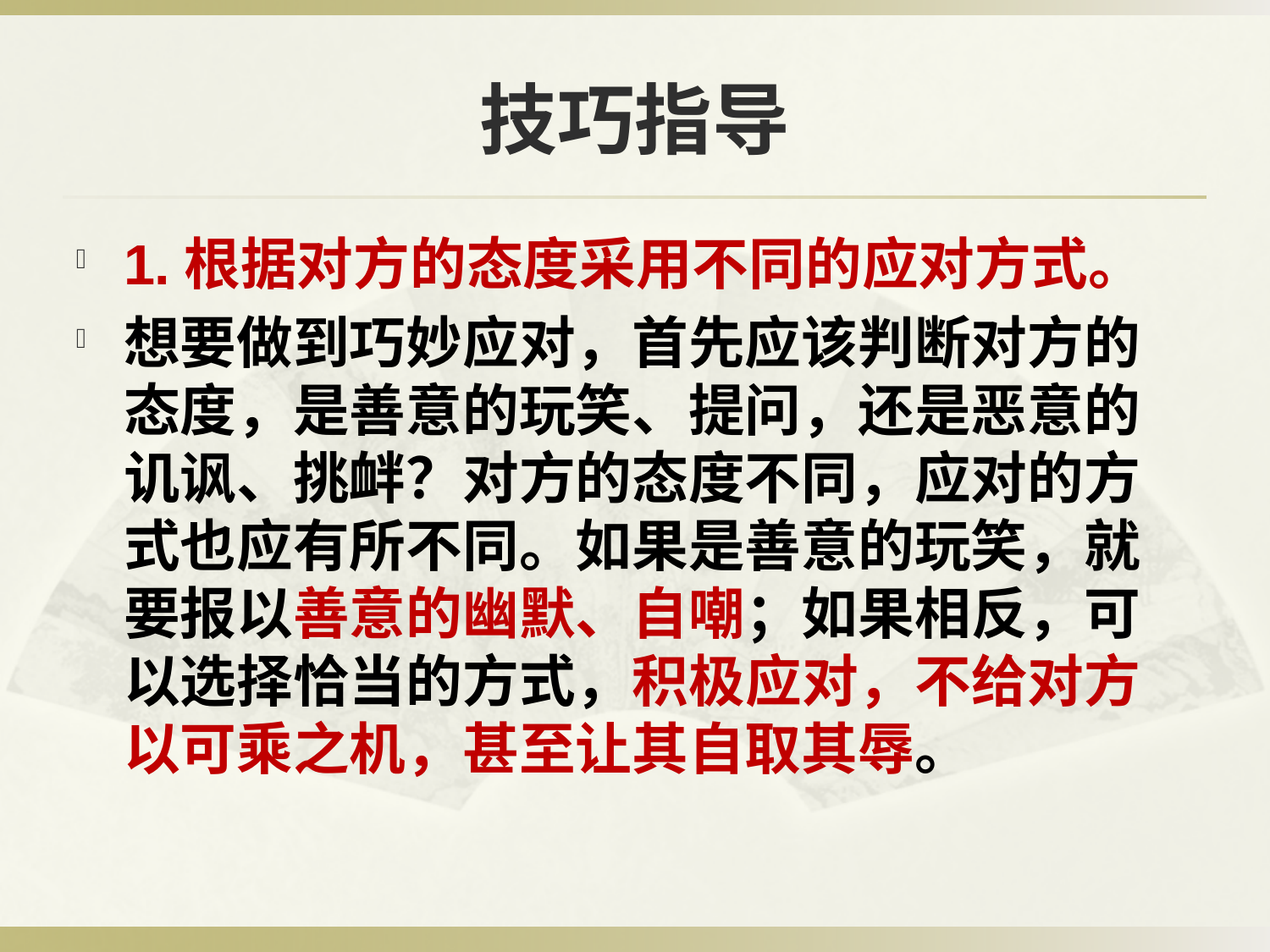

# 技巧指导
1.根据对方的态度采用不同的应对方式。
想要做到巧妙应对，首先应该判断对方的态度，是善意的玩笑、提问，还是恶意的讥讽、挑衅？对方的态度不同，应对的方式也应有所不同。如果是善意的玩笑，就要报以善意的幽默、自嘲；如果相反，可以选择恰当的方式，积极应对，不给对方以可乘之机，甚至让其自取其辱。